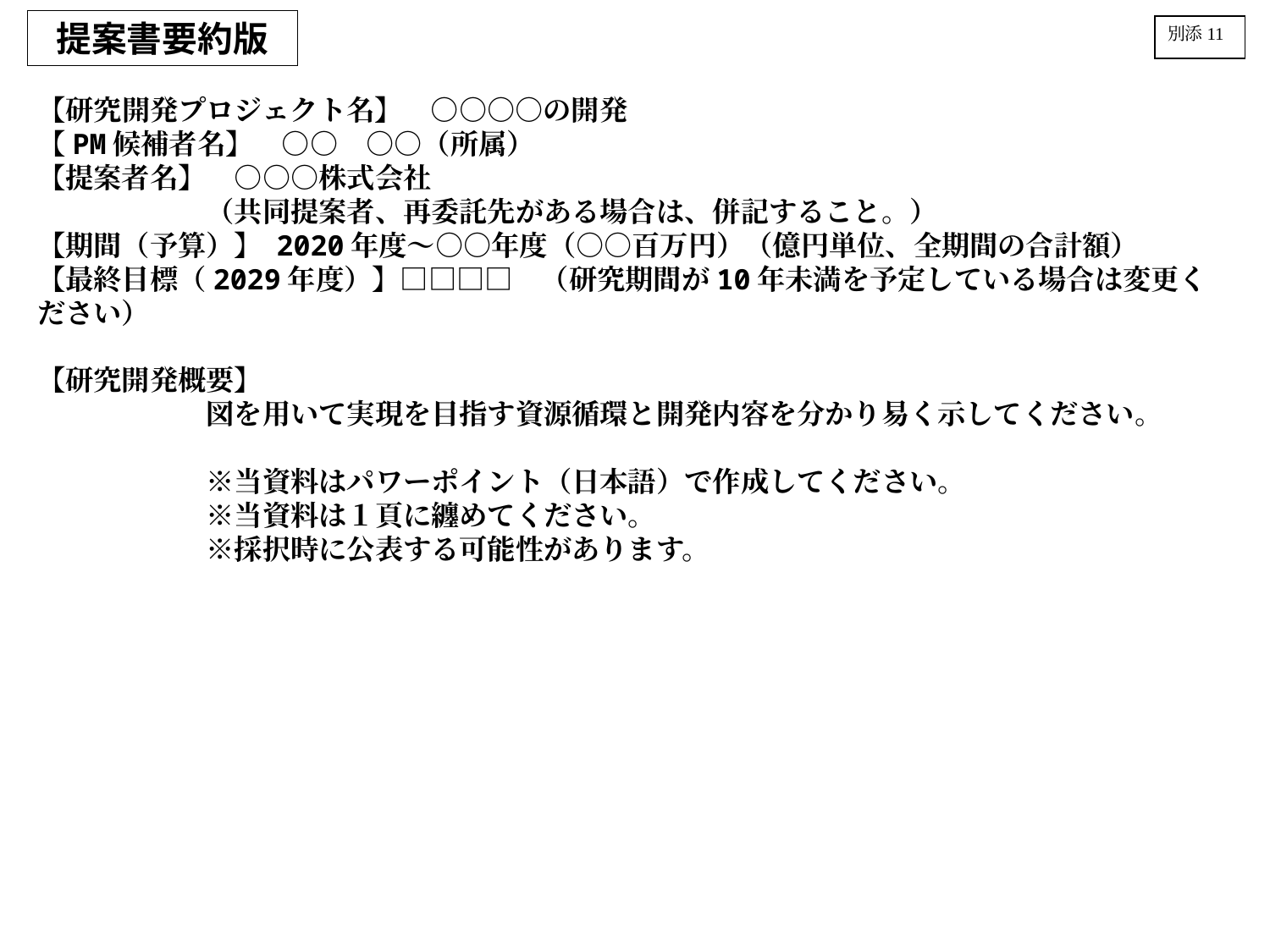

提案書要約版
別添11
【研究開発プロジェクト名】　○○○○の開発
【PM候補者名】　○○　○○（所属）
【提案者名】　○○○株式会社
　　　　　　（共同提案者、再委託先がある場合は、併記すること。）
【期間（予算）】 2020年度～○○年度（○○百万円）（億円単位、全期間の合計額）
【最終目標（2029年度）】□□□□　（研究期間が10年未満を予定している場合は変更ください）

【研究開発概要】
　　　　　　図を用いて実現を目指す資源循環と開発内容を分かり易く示してください。

　　　　　　※当資料はパワーポイント（日本語）で作成してください。
　　　　　　※当資料は１頁に纏めてください。
　　　　　　※採択時に公表する可能性があります。